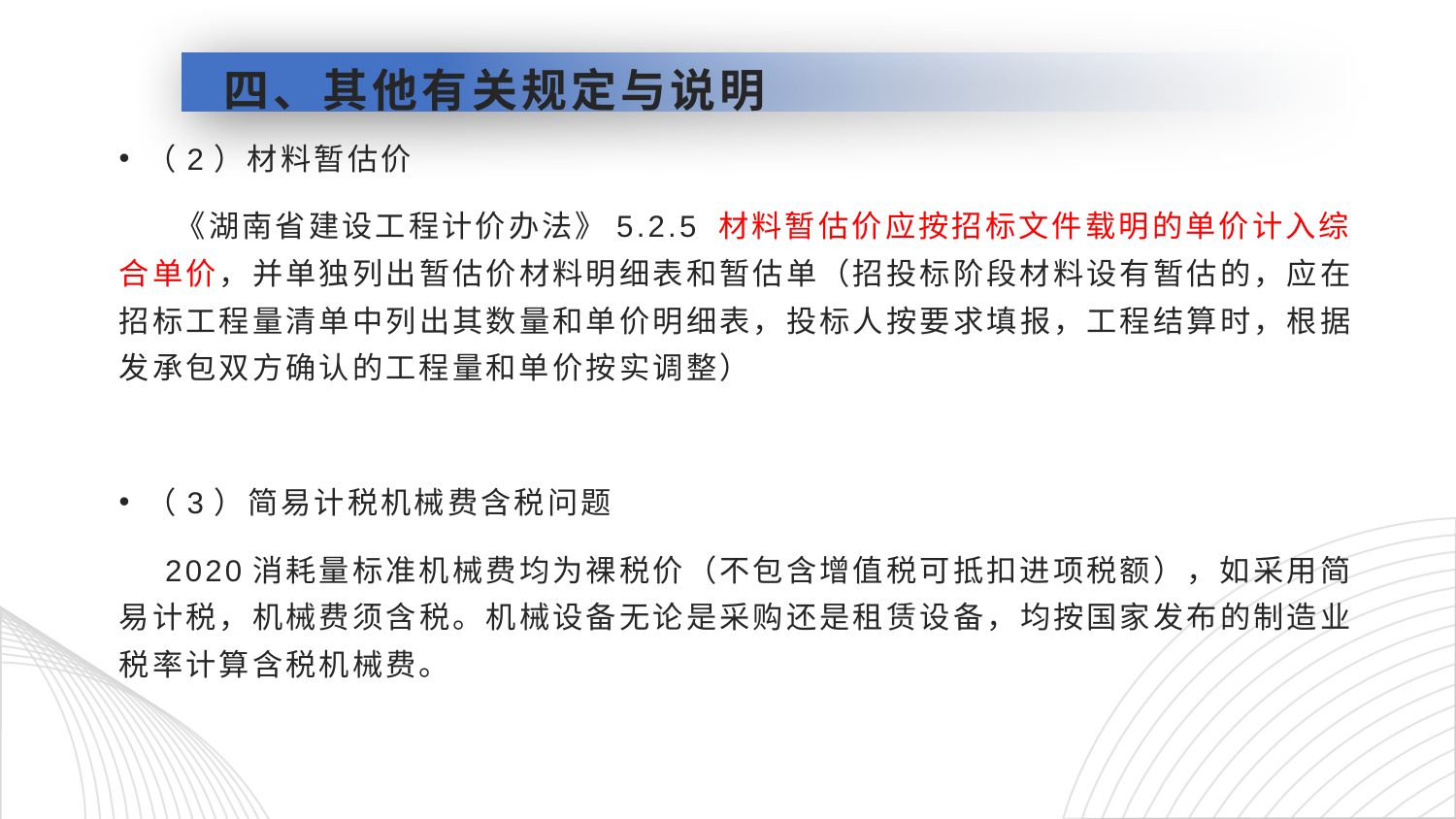

# 四、其他有关规定与说明
（2）材料暂估价
     《湖南省建设工程计价办法》5.2.5 材料暂估价应按招标文件载明的单价计入综合单价，并单独列出暂估价材料明细表和暂估单（招投标阶段材料设有暂估的，应在招标工程量清单中列出其数量和单价明细表，投标人按要求填报，工程结算时，根据发承包双方确认的工程量和单价按实调整）

（3）简易计税机械费含税问题
    2020消耗量标准机械费均为裸税价（不包含增值税可抵扣进项税额），如采用简易计税，机械费须含税。机械设备无论是采购还是租赁设备，均按国家发布的制造业税率计算含税机械费。